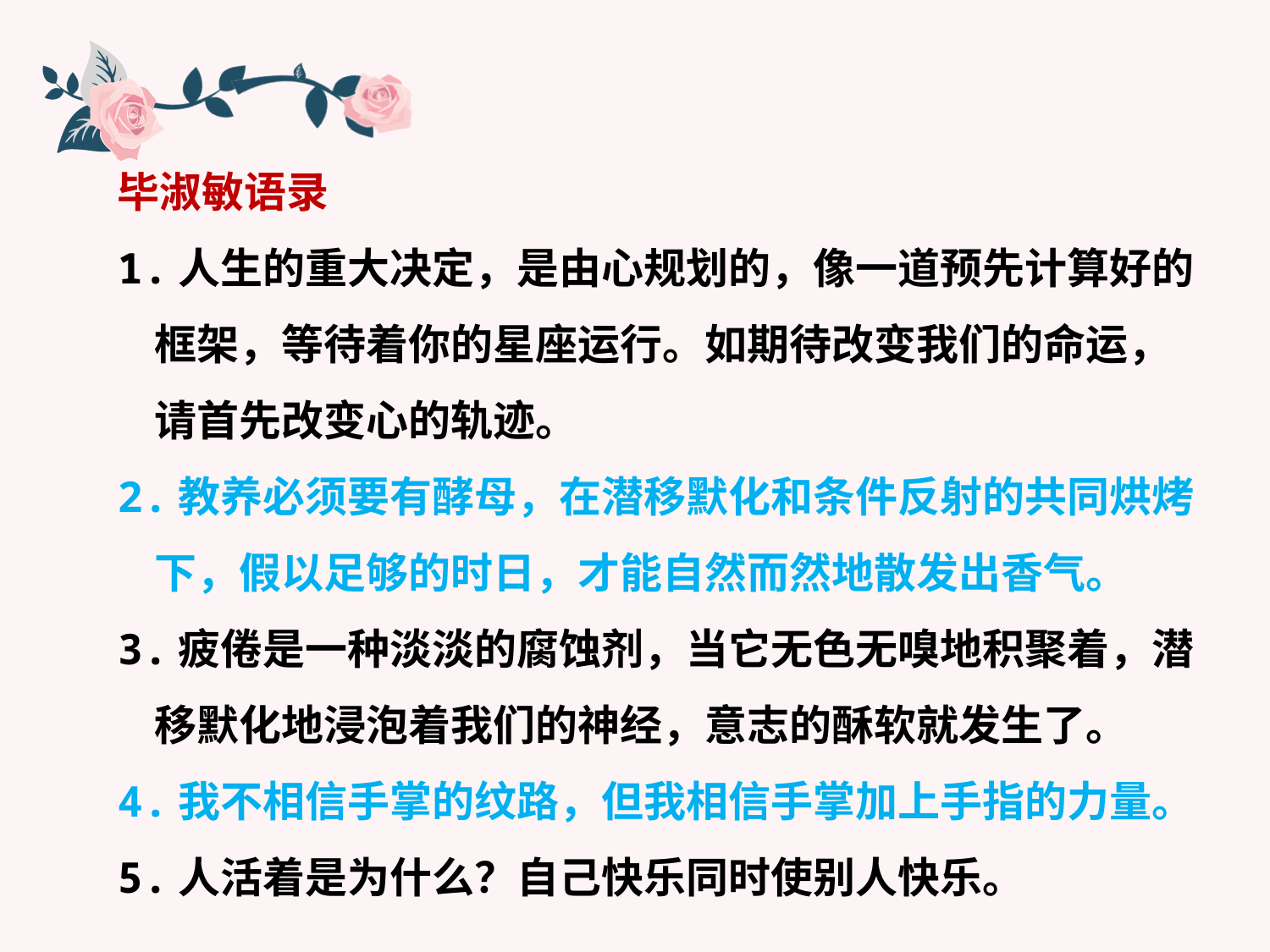

毕淑敏语录
1.人生的重大决定，是由心规划的，像一道预先计算好的框架，等待着你的星座运行。如期待改变我们的命运，请首先改变心的轨迹。
2.教养必须要有酵母，在潜移默化和条件反射的共同烘烤下，假以足够的时日，才能自然而然地散发出香气。
3.疲倦是一种淡淡的腐蚀剂，当它无色无嗅地积聚着，潜移默化地浸泡着我们的神经，意志的酥软就发生了。
4.我不相信手掌的纹路，但我相信手掌加上手指的力量。
5.人活着是为什么？自己快乐同时使别人快乐。